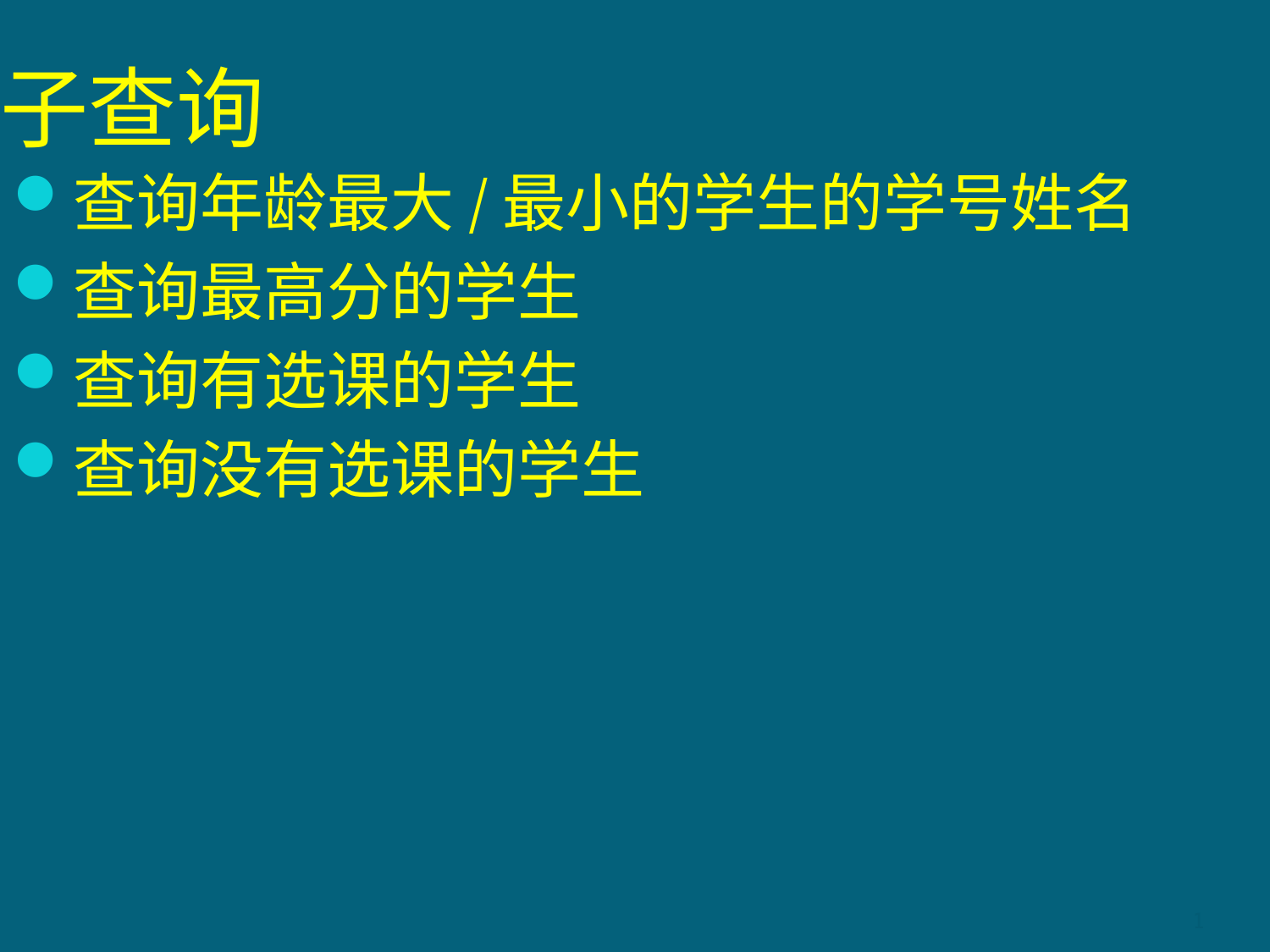

# 子查询
查询年龄最大/最小的学生的学号姓名
查询最高分的学生
查询有选课的学生
查询没有选课的学生

1